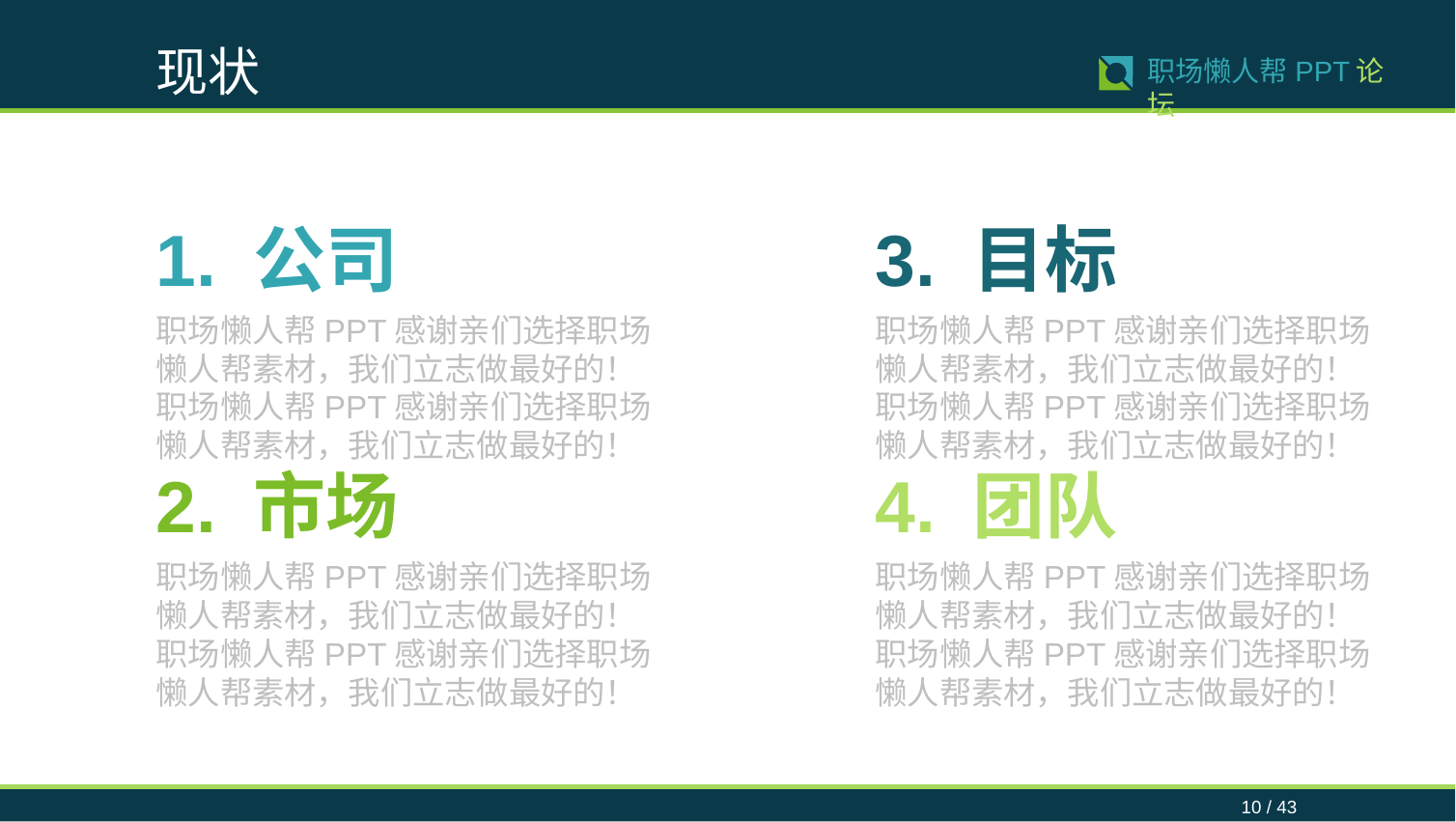

现状

10 / 43

职场懒人帮PPT论坛
1. 公司
3. 目标
职场懒人帮PPT感谢亲们选择职场懒人帮素材，我们立志做最好的！职场懒人帮PPT感谢亲们选择职场懒人帮素材，我们立志做最好的！
职场懒人帮PPT感谢亲们选择职场懒人帮素材，我们立志做最好的！职场懒人帮PPT感谢亲们选择职场懒人帮素材，我们立志做最好的！
2. 市场
4. 团队
职场懒人帮PPT感谢亲们选择职场懒人帮素材，我们立志做最好的！职场懒人帮PPT感谢亲们选择职场懒人帮素材，我们立志做最好的！
职场懒人帮PPT感谢亲们选择职场懒人帮素材，我们立志做最好的！职场懒人帮PPT感谢亲们选择职场懒人帮素材，我们立志做最好的！